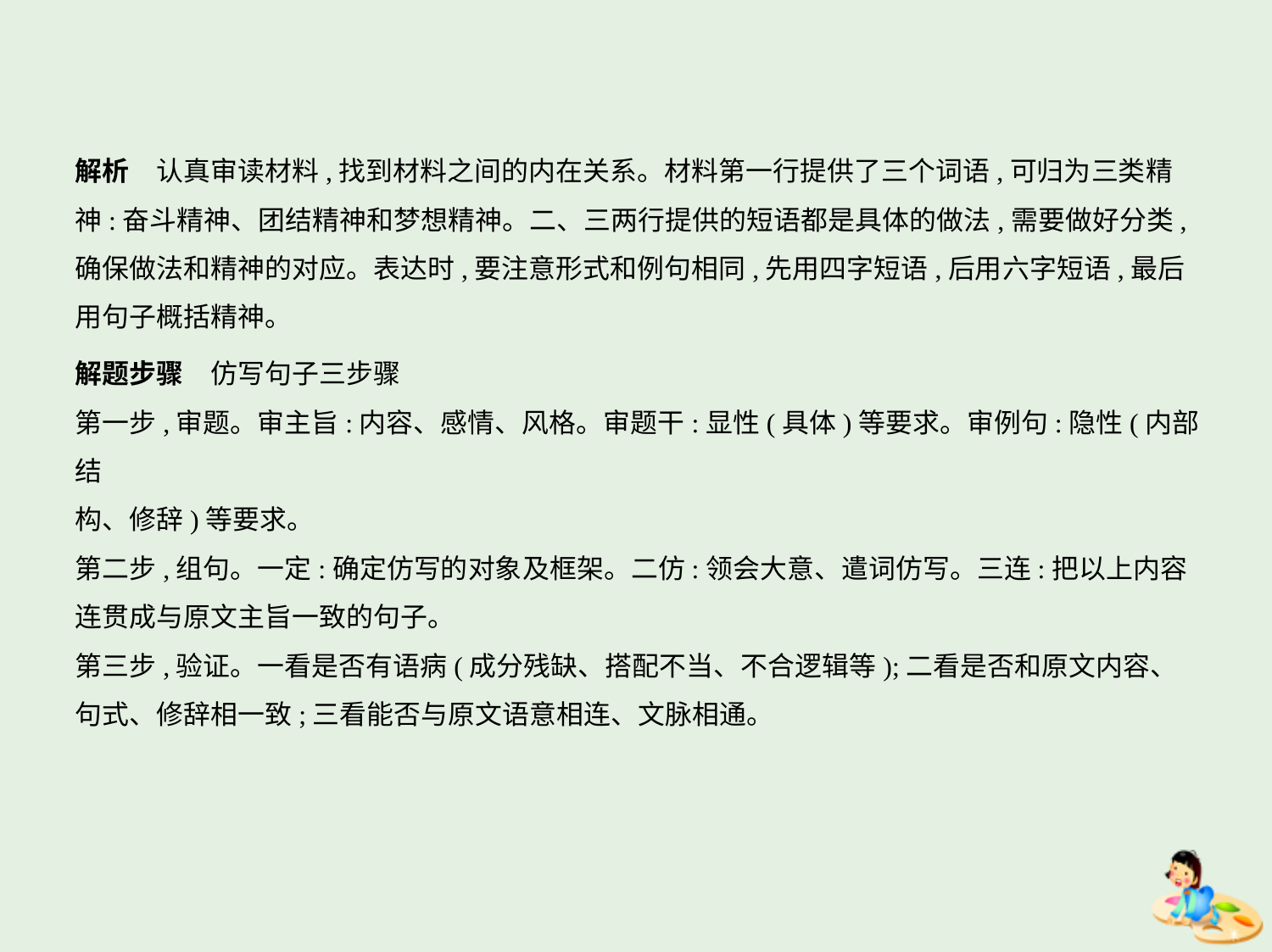

解析　认真审读材料,找到材料之间的内在关系。材料第一行提供了三个词语,可归为三类精
神:奋斗精神、团结精神和梦想精神。二、三两行提供的短语都是具体的做法,需要做好分类,
确保做法和精神的对应。表达时,要注意形式和例句相同,先用四字短语,后用六字短语,最后
用句子概括精神。
解题步骤　仿写句子三步骤
第一步,审题。审主旨:内容、感情、风格。审题干:显性(具体)等要求。审例句:隐性(内部结
构、修辞)等要求。
第二步,组句。一定:确定仿写的对象及框架。二仿:领会大意、遣词仿写。三连:把以上内容
连贯成与原文主旨一致的句子。
第三步,验证。一看是否有语病(成分残缺、搭配不当、不合逻辑等);二看是否和原文内容、
句式、修辞相一致;三看能否与原文语意相连、文脉相通。